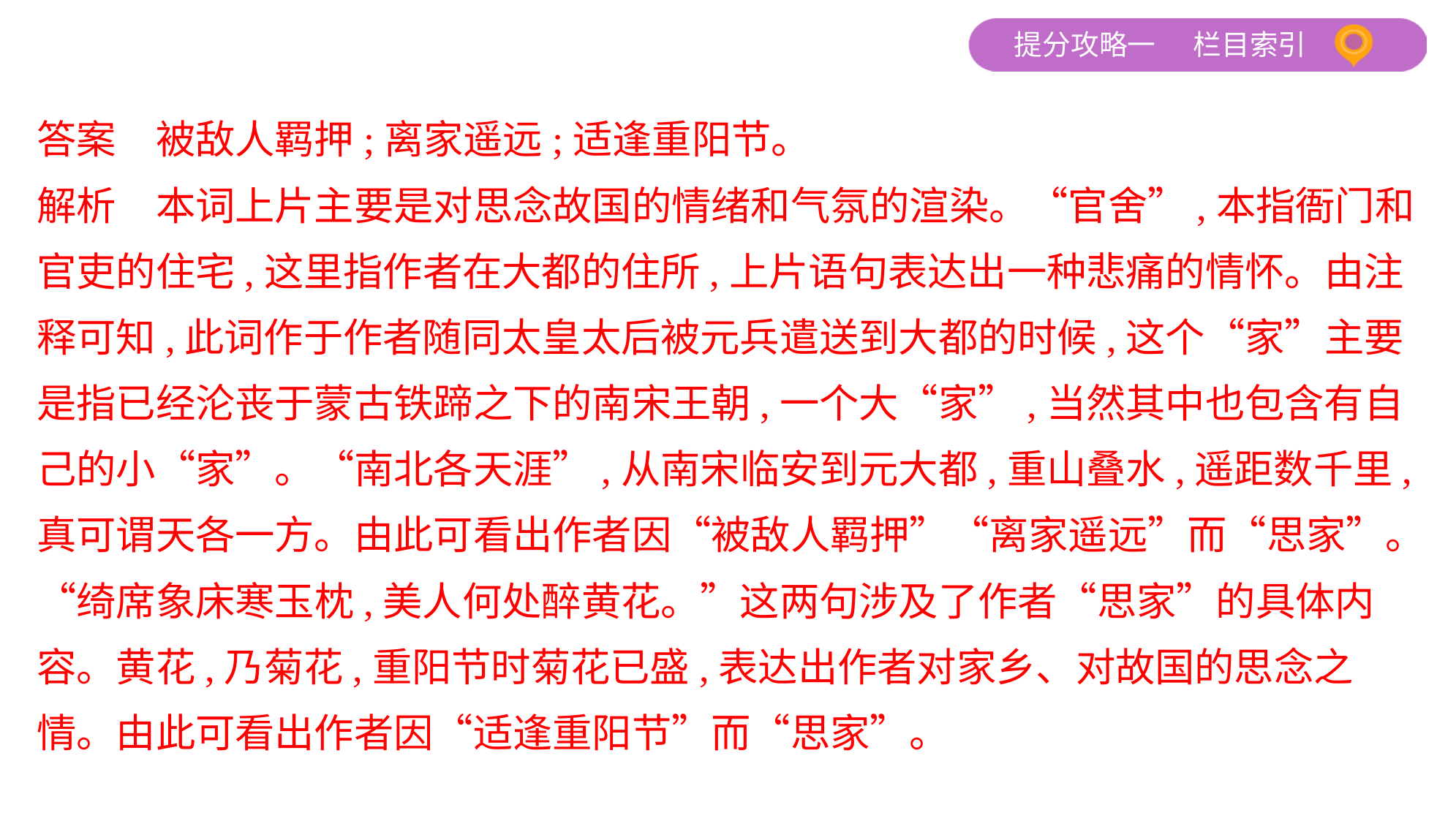

答案　被敌人羁押;离家遥远;适逢重阳节。
解析　本词上片主要是对思念故国的情绪和气氛的渲染。“官舍”,本指衙门和官吏的住宅,这里指作者在大都的住所,上片语句表达出一种悲痛的情怀。由注释可知,此词作于作者随同太皇太后被元兵遣送到大都的时候,这个“家”主要是指已经沦丧于蒙古铁蹄之下的南宋王朝,一个大“家”,当然其中也包含有自己的小“家”。“南北各天涯”,从南宋临安到元大都,重山叠水,遥距数千里,真可谓天各一方。由此可看出作者因“被敌人羁押”“离家遥远”而“思家”。“绮席象床寒玉枕,美人何处醉黄花。”这两句涉及了作者“思家”的具体内容。黄花,乃菊花,重阳节时菊花已盛,表达出作者对家乡、对故国的思念之情。由此可看出作者因“适逢重阳节”而“思家”。